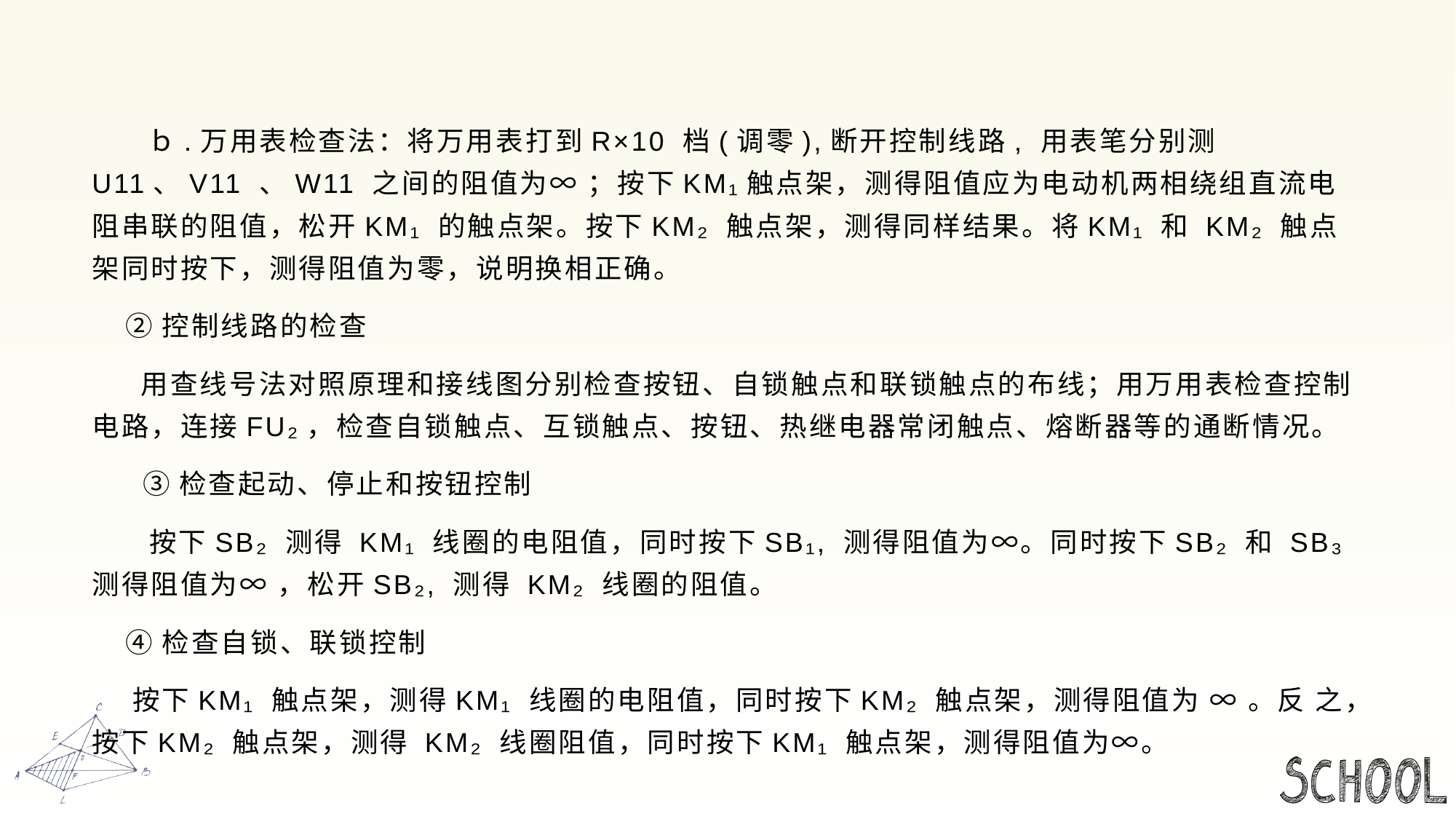

#
      ｂ.万用表检查法：将万用表打到R×10 档(调零),断开控制线路, 用表笔分别测U11、V11 、W11 之间的阻值为∞ ；按下KM₁触点架，测得阻值应为电动机两相绕组直流电阻串联的阻值，松开KM₁ 的触点架。按下KM₂ 触点架，测得同样结果。将KM₁ 和 KM₂ 触点架同时按下，测得阻值为零，说明换相正确。
    ②控制线路的检查
     用查线号法对照原理和接线图分别检查按钮、自锁触点和联锁触点的布线；用万用表检查控制电路，连接FU₂，检查自锁触点、互锁触点、按钮、热继电器常闭触点、熔断器等的通断情况。
      ③检查起动、停止和按钮控制
      按下SB₂ 测得 KM₁ 线圈的电阻值，同时按下SB₁, 测得阻值为∞。同时按下SB₂ 和 SB₃测得阻值为∞ ，松开SB₂, 测得 KM₂ 线圈的阻值。
    ④检查自锁、联锁控制
    按下KM₁ 触点架，测得KM₁ 线圈的电阻值，同时按下KM₂ 触点架，测得阻值为 ∞ 。反 之，按下KM₂ 触点架，测得 KM₂ 线圈阻值，同时按下KM₁ 触点架，测得阻值为∞。